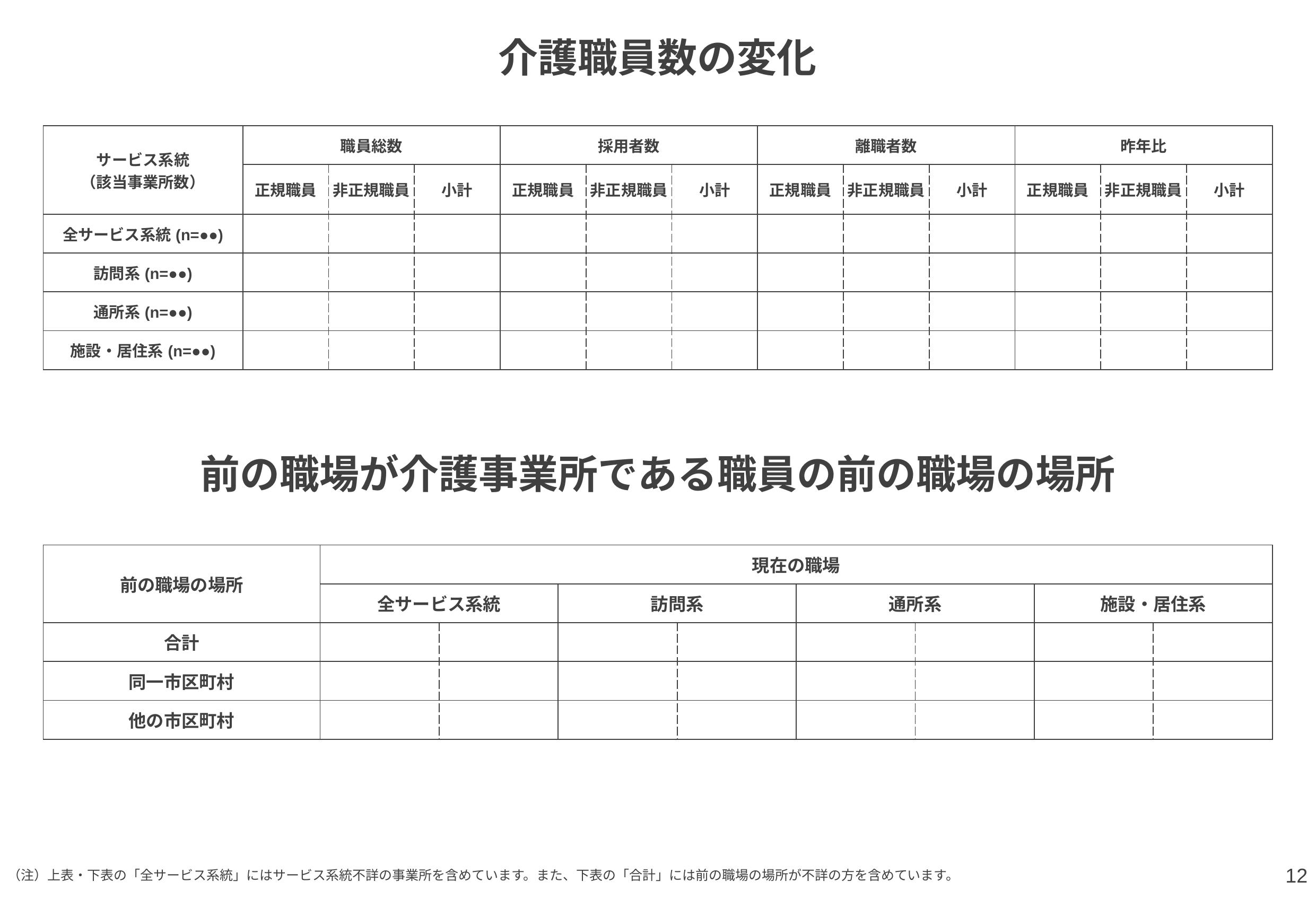

# 介護職員数の変化
| サービス系統 （該当事業所数） | 職員総数 |  |  | 採用者数 |  |  | 離職者数 |  |  | 昨年比 |  |  |
| --- | --- | --- | --- | --- | --- | --- | --- | --- | --- | --- | --- | --- |
|  | 正規職員 | 非正規職員 | 小計 | 正規職員 | 非正規職員 | 小計 | 正規職員 | 非正規職員 | 小計 | 正規職員 | 非正規職員 | 小計 |
| 全サービス系統(n=●●) |  |  |  |  |  |  |  |  |  |  |  |  |
| 訪問系(n=●●) |  |  |  |  |  |  |  |  |  |  |  |  |
| 通所系(n=●●) |  |  |  |  |  |  |  |  |  |  |  |  |
| 施設・居住系(n=●●) |  |  |  |  |  |  |  |  |  |  |  |  |
前の職場が介護事業所である職員の前の職場の場所
| 前の職場の場所 | 現在の職場 |  |  |  |  |  |  |  |
| --- | --- | --- | --- | --- | --- | --- | --- | --- |
|  | 全サービス系統 |  | 訪問系 |  | 通所系 |  | 施設・居住系 |  |
| 合計 |  |  |  |  |  |  |  |  |
| 同一市区町村 |  |  |  |  |  |  |  |  |
| 他の市区町村 |  |  |  |  |  |  |  |  |
12
（注）上表・下表の「全サービス系統」にはサービス系統不詳の事業所を含めています。また、下表の「合計」には前の職場の場所が不詳の方を含めています。